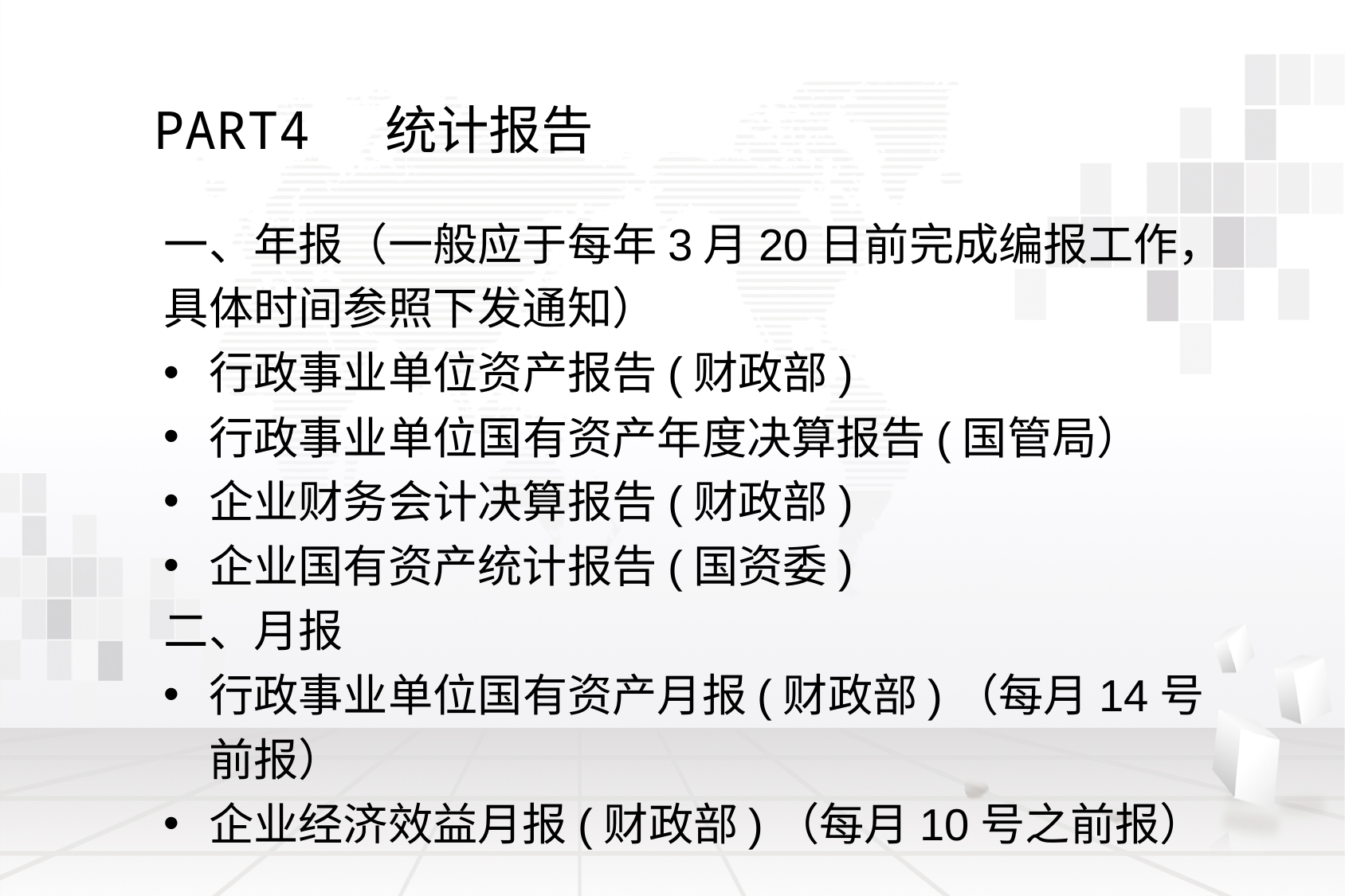

PART4  统计报告
一、年报（一般应于每年3月20日前完成编报工作，具体时间参照下发通知）
行政事业单位资产报告(财政部)
行政事业单位国有资产年度决算报告(国管局）
企业财务会计决算报告(财政部)
企业国有资产统计报告(国资委)
二、月报
行政事业单位国有资产月报(财政部)（每月14号前报）
企业经济效益月报(财政部)（每月10号之前报）